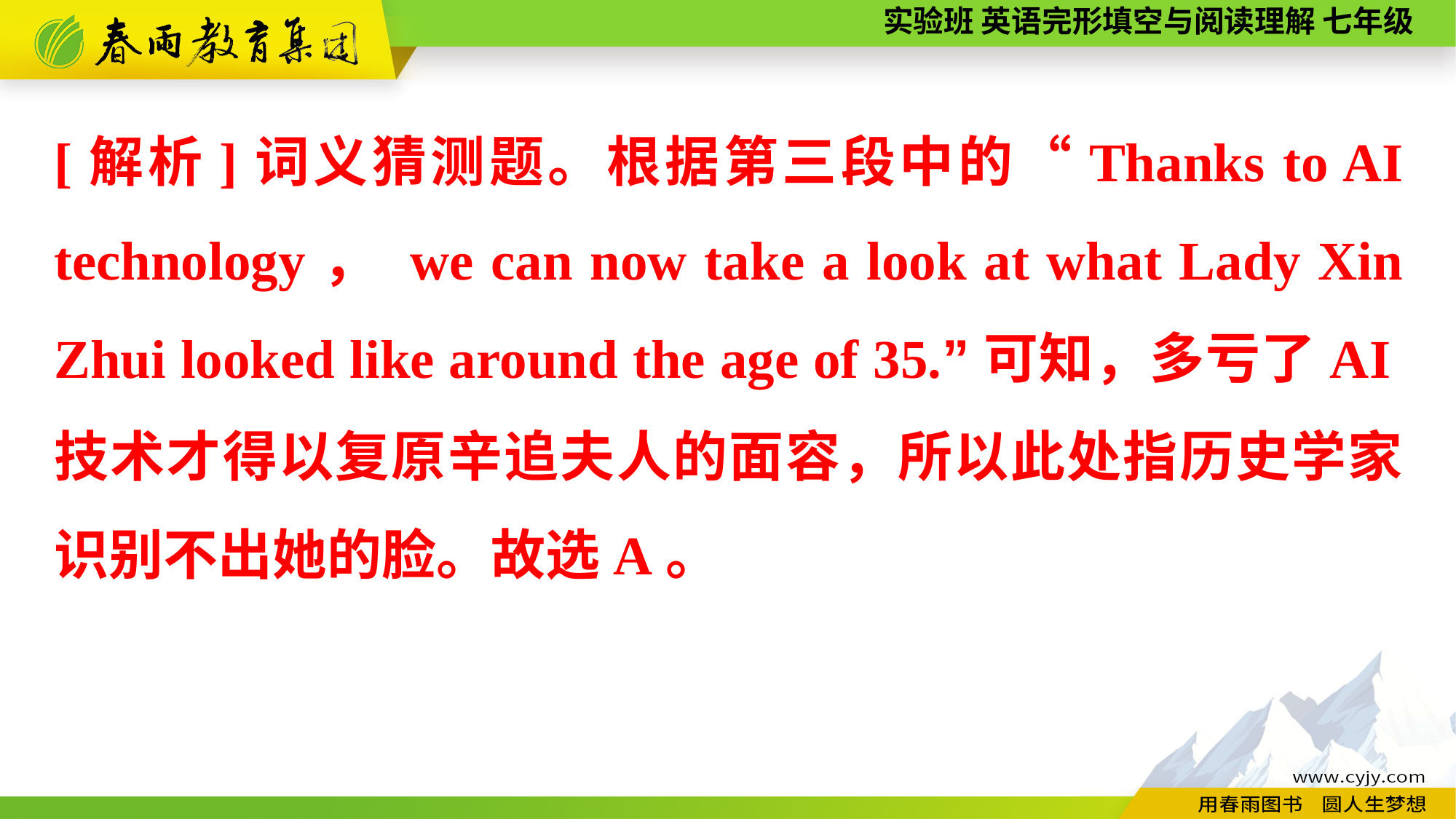

[解析]词义猜测题。根据第三段中的“Thanks to AI technology， we can now take a look at what Lady Xin Zhui looked like around the age of 35.”可知，多亏了AI技术才得以复原辛追夫人的面容，所以此处指历史学家识别不出她的脸。故选A。